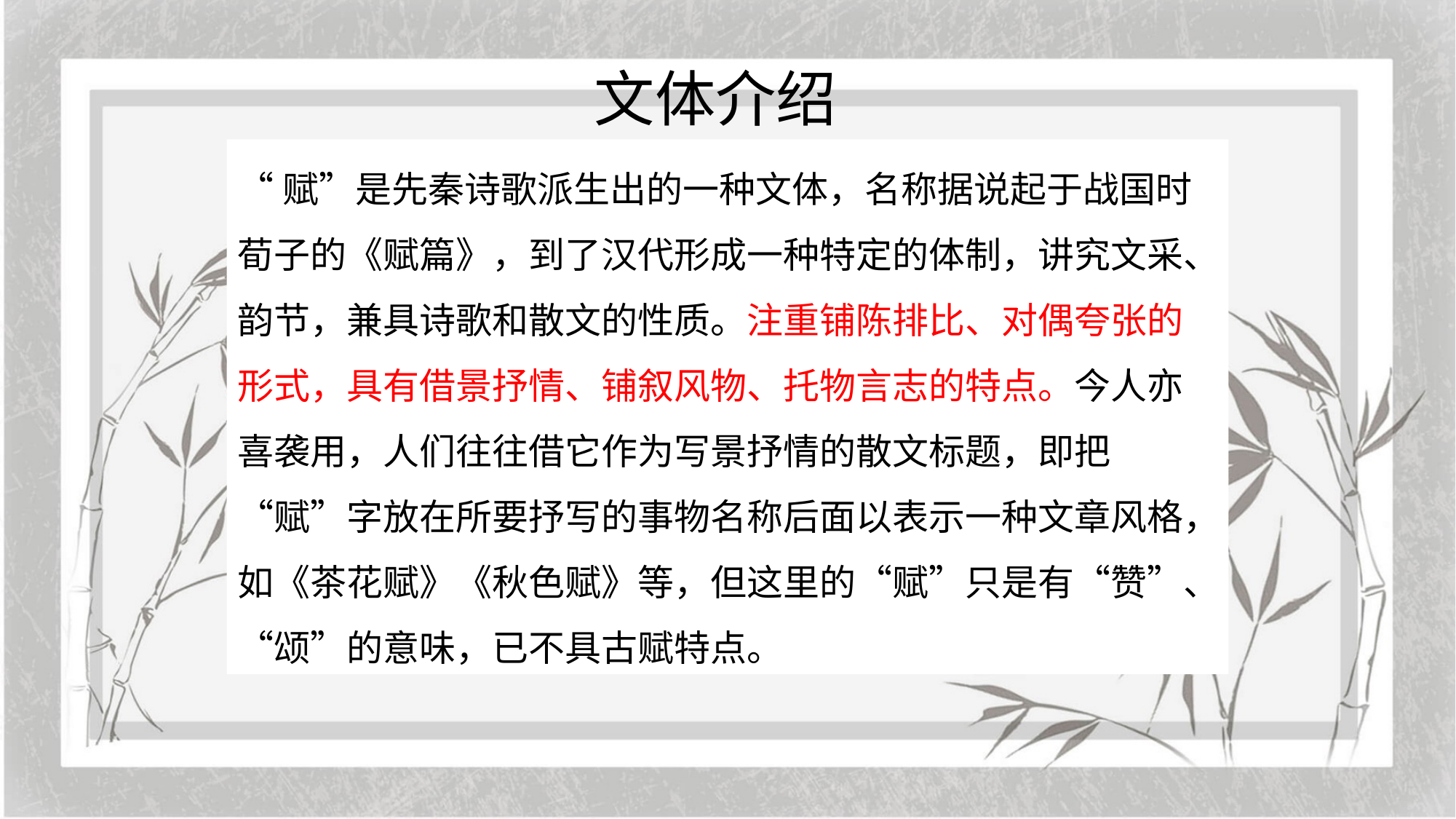

文体介绍
“赋”是先秦诗歌派生出的一种文体，名称据说起于战国时荀子的《赋篇》，到了汉代形成一种特定的体制，讲究文采、韵节，兼具诗歌和散文的性质。注重铺陈排比、对偶夸张的形式，具有借景抒情、铺叙风物、托物言志的特点。今人亦喜袭用，人们往往借它作为写景抒情的散文标题，即把“赋”字放在所要抒写的事物名称后面以表示一种文章风格，如《茶花赋》《秋色赋》等，但这里的“赋”只是有“赞”、“颂”的意味，已不具古赋特点。